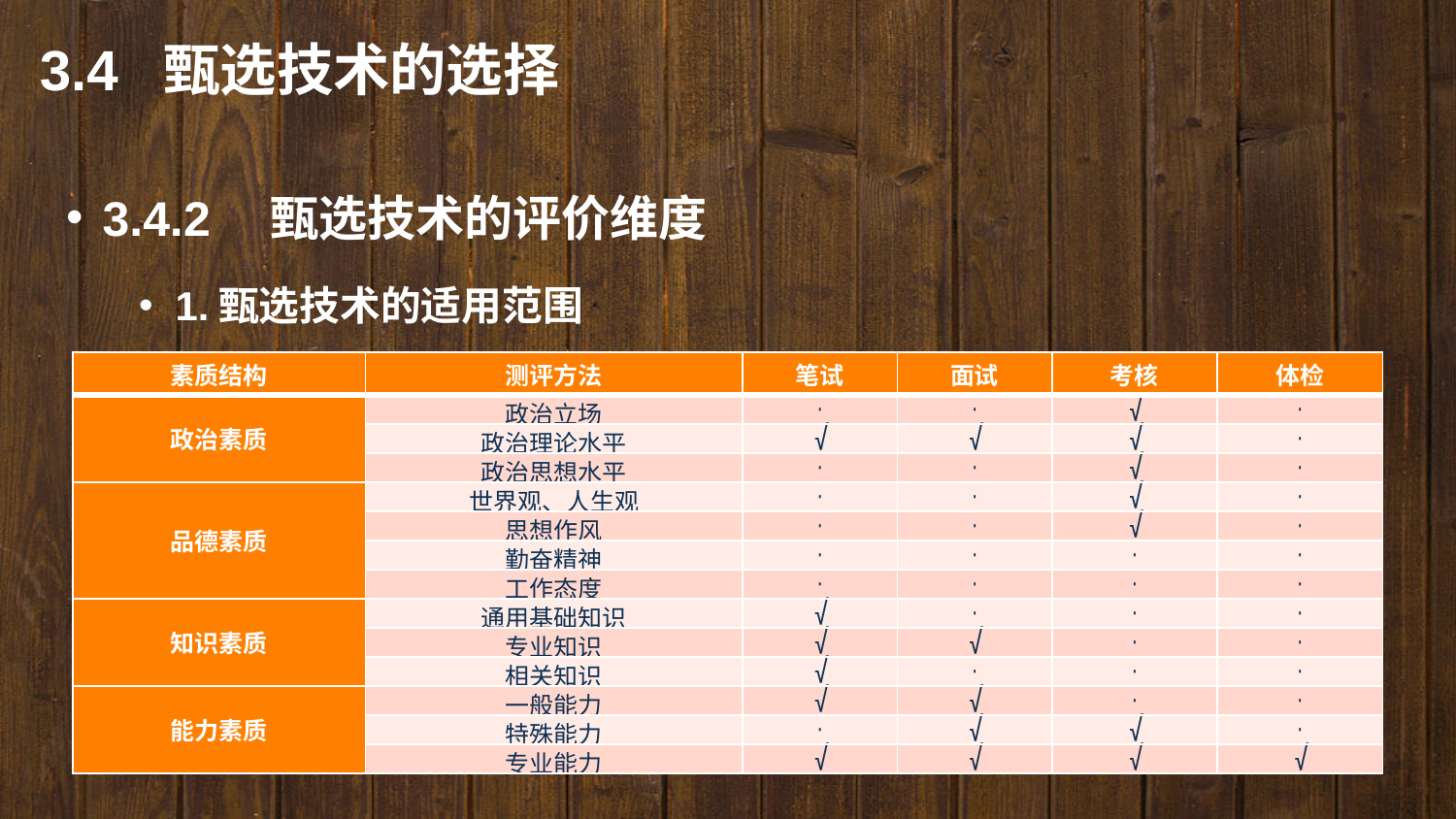

3.4  甄选技术的选择
3.4.2　甄选技术的评价维度
1.甄选技术的适用范围
| 素质结构 | 测评方法 | 笔试 | 面试 | 考核 | 体检 |
| --- | --- | --- | --- | --- | --- |
| 政治素质 | 政治立场 | · | · | √ | · |
|  | 政治理论水平 | √ | √ | √ | · |
|  | 政治思想水平 | · | · | √ | · |
| 品德素质 | 世界观、人生观 | · | · | √ | · |
|  | 思想作风 | · | · | √ | · |
|  | 勤奋精神 | · | · | · | · |
|  | 工作态度 | · | · | · | · |
| 知识素质 | 通用基础知识 | √ | · | · | · |
|  | 专业知识 | √ | √ | · | · |
|  | 相关知识 | √ | · | · | · |
| 能力素质 | 一般能力 | √ | √ | · | · |
|  | 特殊能力 | · | √ | √ | · |
|  | 专业能力 | √ | √ | √ | √ |